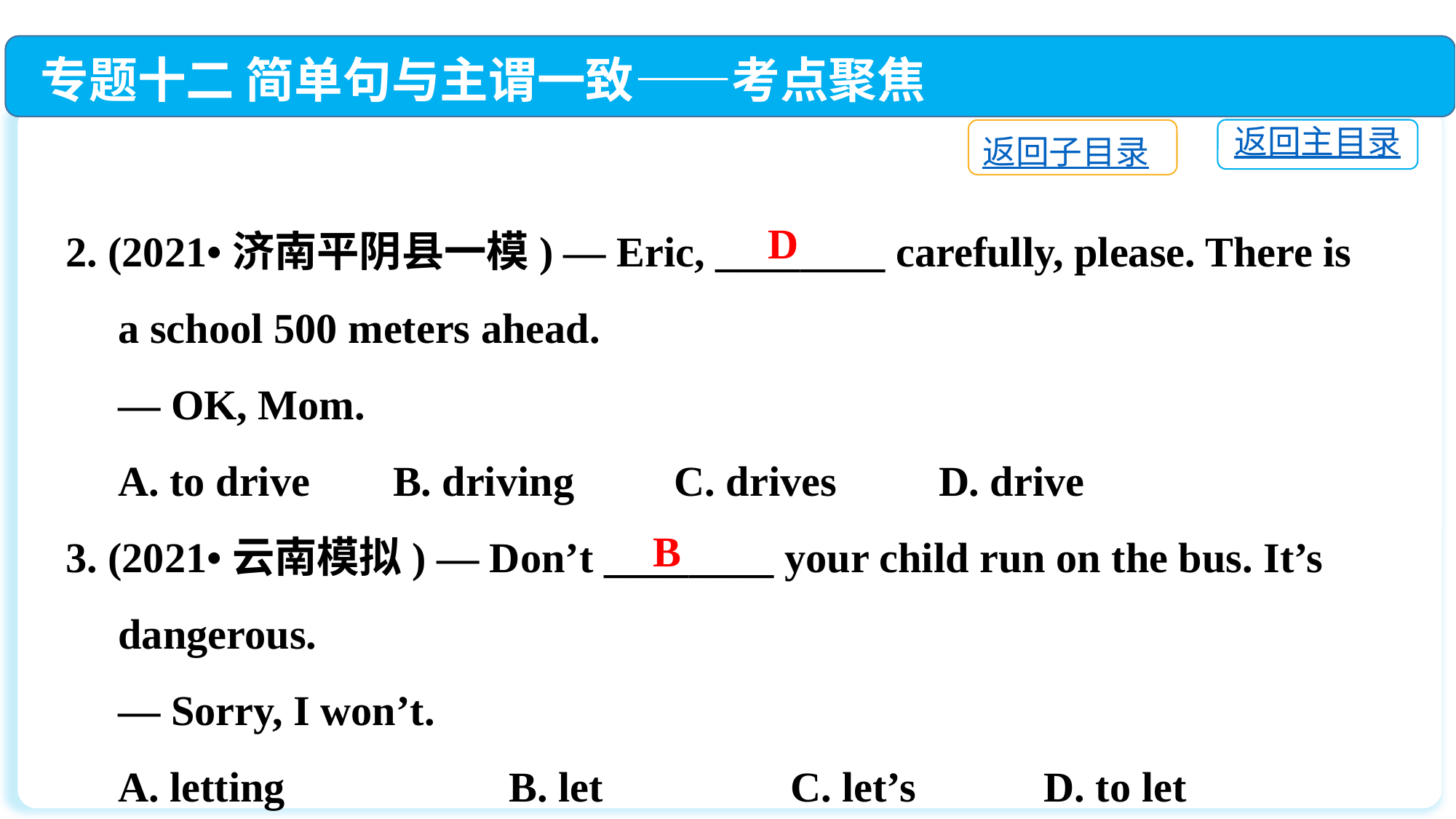

专题十二 简单句与主谓一致——考点聚焦

返回主目录

返回子目录
2. (2021•济南平阴县一模) — Eric, ________ carefully, please. There is
     a school 500 meters ahead.
     — OK, Mom.
     A. to drive	B. driving	      C. drives	D. drive
3. (2021•云南模拟) — Don’t ________ your child run on the bus. It’s
     dangerous.
     — Sorry, I won’t.
     A. letting	           B. let	                 C. let’s	          D. to let
D
B